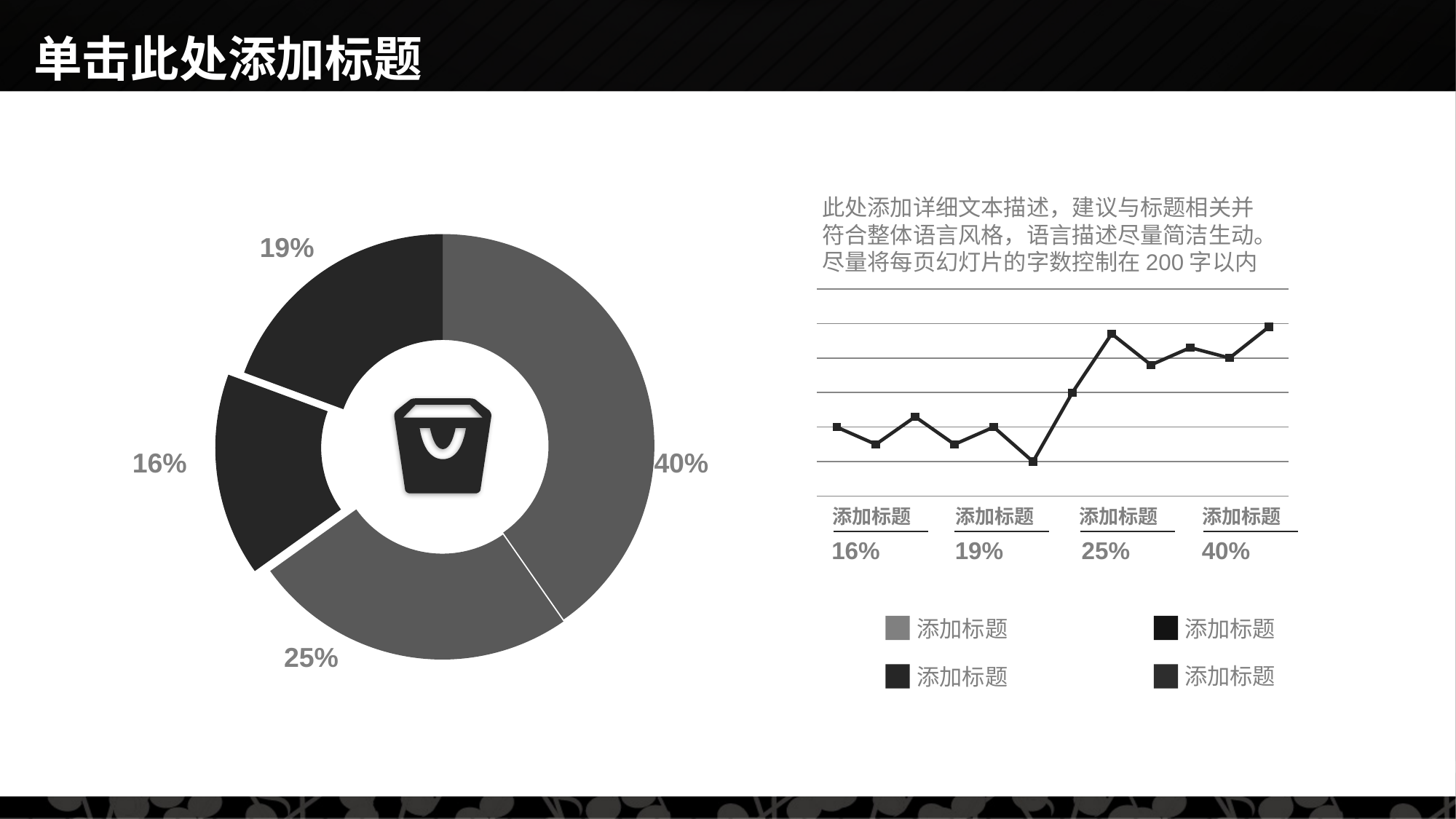

# 单击此处添加标题
此处添加详细文本描述，建议与标题相关并符合整体语言风格，语言描述尽量简洁生动。尽量将每页幻灯片的字数控制在200字以内

### Chart

| Category | Sales |
|---|---|
| 1st Qtr | 5.2 |
| 2nd Qtr | 3.2 |
| 3rd Qtr | 2.0 |
| 4th Qtr | 2.5 |
19%

### Chart

| Category | 列1 |
|---|---|
| 一月 | 2.0 |
| 二月 | 1.5 |
| 三月 | 2.3 |
| 四月 | 1.5 |
| 五月 | 2.0 |
| 六月 | 1.0 |
| 七月 | 3.0 |
| 八月 | 4.7 |
| 九月 | 3.8 |
| 十月 | 4.3 |
| 十一月 | 4.0 |
| 十二月 | 4.9 |
16%
40%
添加标题
添加标题
添加标题
添加标题
16%
19%
25%
40%
添加标题
添加标题

25%
添加标题
添加标题